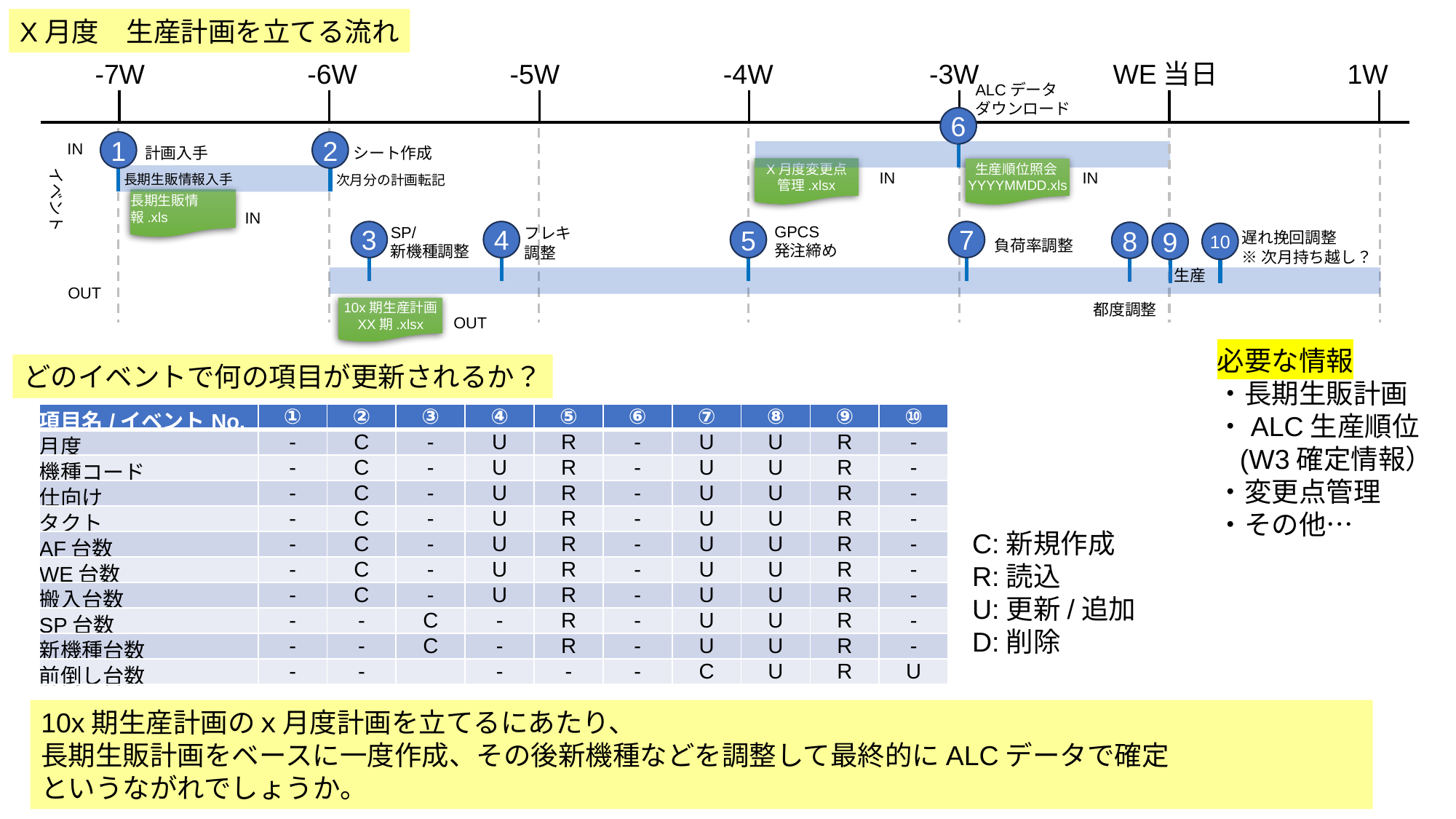

X月度　生産計画を立てる流れ
-7W
-6W
-5W
-4W
-3W
WE当日
1W
ALCデータ
ダウンロード
6
1
2
IN
計画入手
シート作成

イベント
X月度変更点
管理.xlsx
生産順位照会YYYYMMDD.xls
IN
IN

長期生販情報入手
次月分の計画転記
長期生販情報.xls
IN
GPCS
発注締め
SP/
新機種調整
フレキ
調整
3
4
7
5
8
遅れ挽回調整
※次月持ち越し？
9
10
負荷率調整
生産

OUT
都度調整
10x期生産計画
XX期.xlsx
OUT
必要な情報
・長期生販計画
・ALC生産順位
   (W3確定情報）
・変更点管理
・その他…
どのイベントで何の項目が更新されるか？
| 項目名/イベントNo. | ① | ② | ③ | ④ | ⑤ | ⑥ | ⑦ | ⑧ | ⑨ | ⑩ |
| --- | --- | --- | --- | --- | --- | --- | --- | --- | --- | --- |
| 月度 | - | C | - | U | R | - | U | U | R | - |
| 機種コード | - | C | - | U | R | - | U | U | R | - |
| 仕向け | - | C | - | U | R | - | U | U | R | - |
| タクト | - | C | - | U | R | - | U | U | R | - |
| AF台数 | - | C | - | U | R | - | U | U | R | - |
| WE台数 | - | C | - | U | R | - | U | U | R | - |
| 搬入台数 | - | C | - | U | R | - | U | U | R | - |
| SP台数 | - | - | C | - | R | - | U | U | R | - |
| 新機種台数 | - | - | C | - | R | - | U | U | R | - |
| 前倒し台数 | - | - |  | - | - | - | C | U | R | U |
C:新規作成
R:読込
U:更新/追加
D:削除
10x期生産計画のｘ月度計画を立てるにあたり、
長期生販計画をベースに一度作成、その後新機種などを調整して最終的にALCデータで確定
というながれでしょうか。